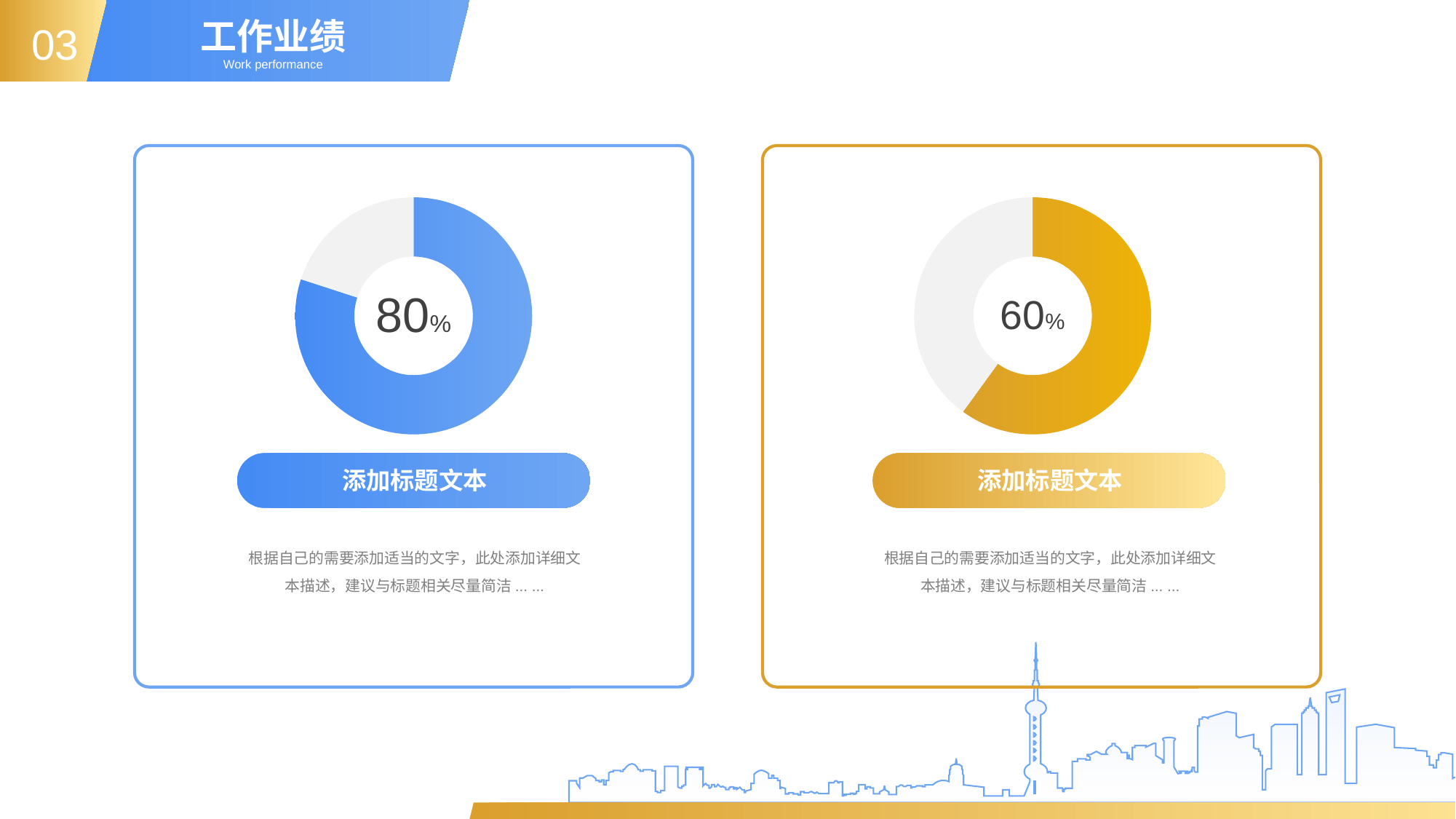

工作业绩
03
Work performance

### Chart

| Category | 销售额 |
|---|---|
| 第一季度 | 8.0 |
| 第二季度 | 2.0 |
80%

### Chart

| Category | 销售额 |
|---|---|
| 第一季度 | 6.0 |
| 第二季度 | 4.0 |
60%

添加标题文本
根据自己的需要添加适当的文字，此处添加详细文本描述，建议与标题相关尽量简洁... ...
添加标题文本
根据自己的需要添加适当的文字，此处添加详细文本描述，建议与标题相关尽量简洁... ...